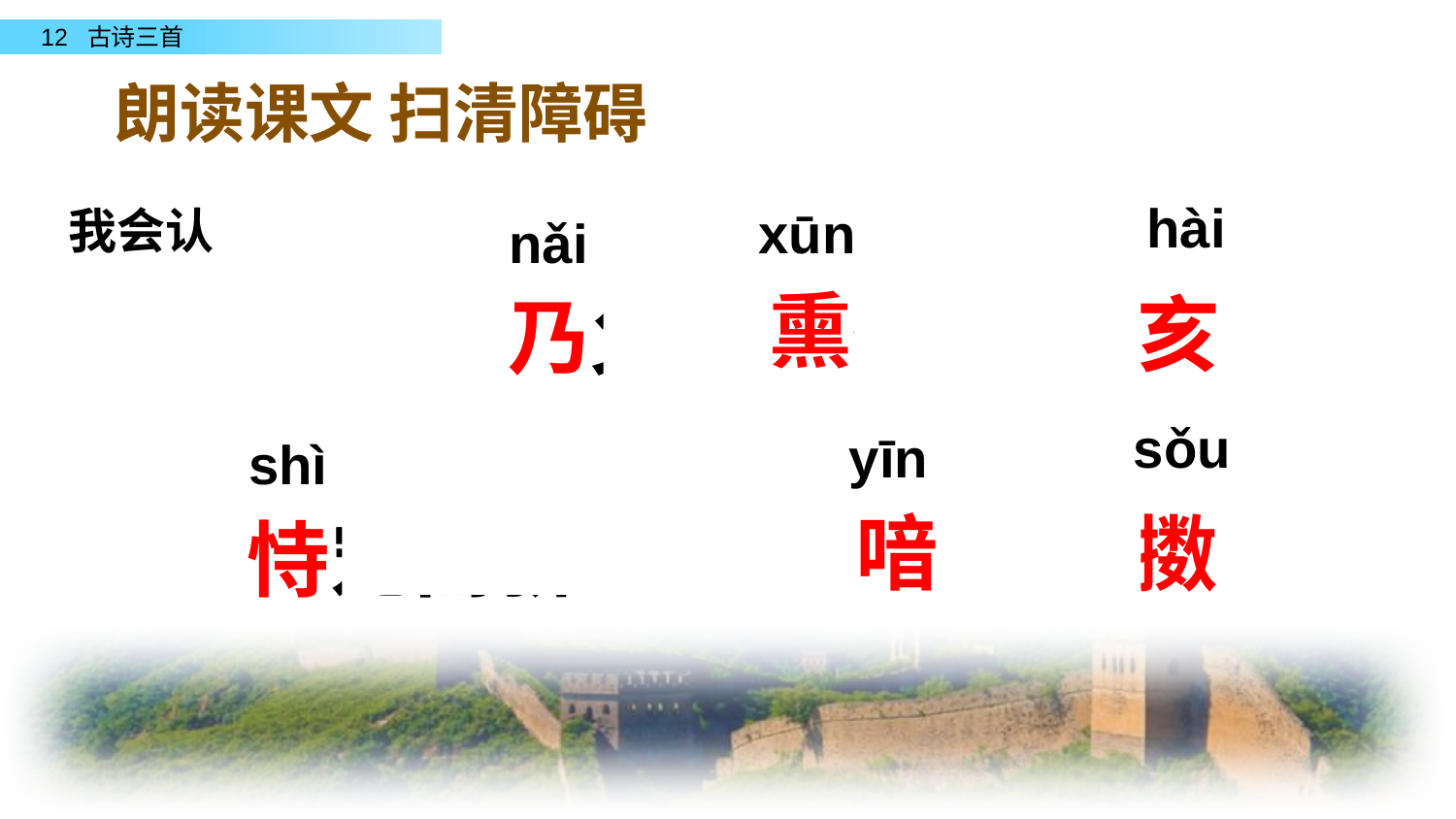

朗读课文 扫清障碍
hài
xūn
我会认
nǎi

熏香
己亥
乃父

sǒu
yīn
shì

万马齐喑
抖擞
恃宠而骄